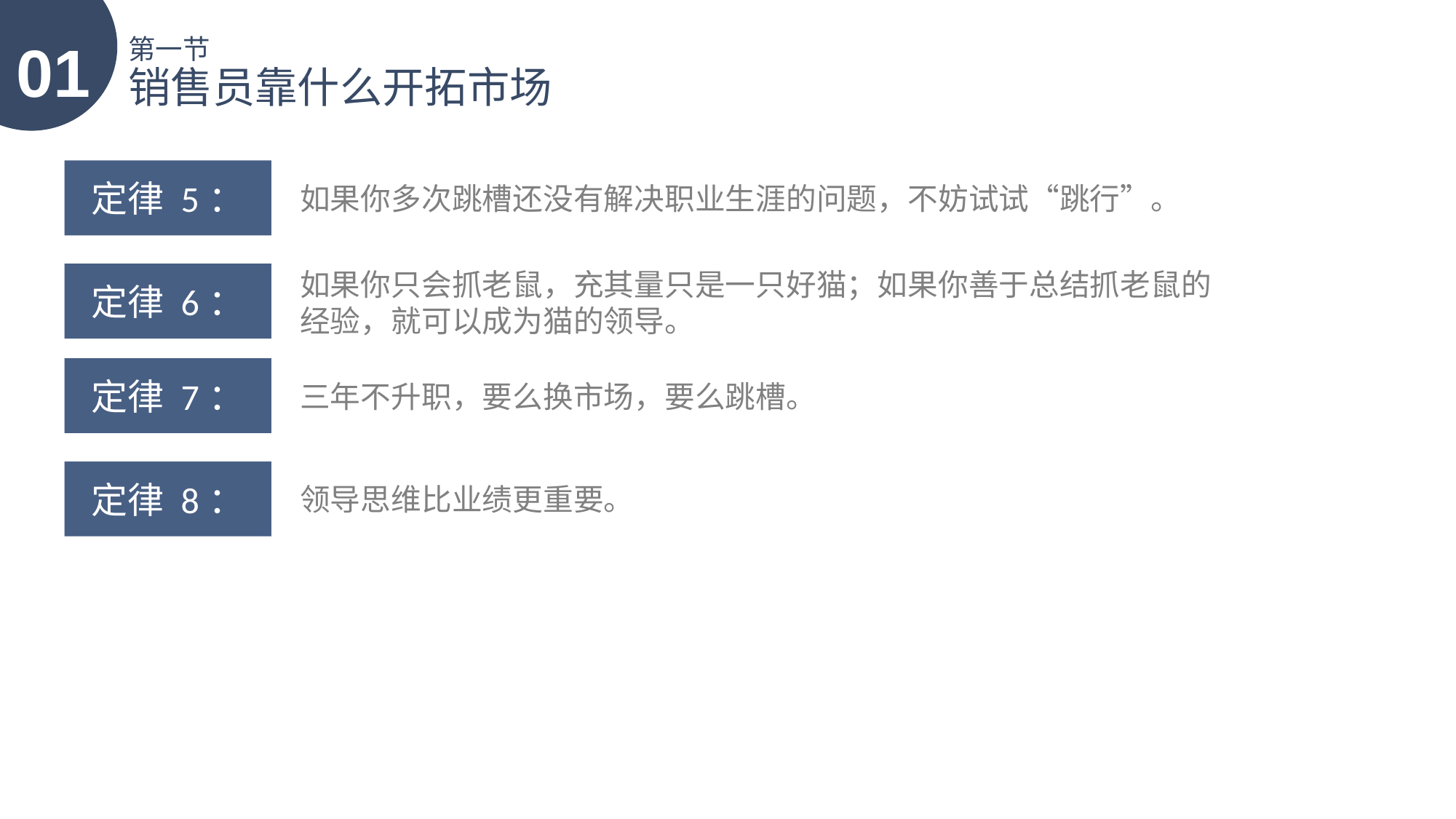

01
第一节
销售员靠什么开拓市场
定律 5：
如果你多次跳槽还没有解决职业生涯的问题，不妨试试“跳行”。
如果你只会抓老鼠，充其量只是一只好猫；如果你善于总结抓老鼠的经验，就可以成为猫的领导。
定律 6：
定律 7：
三年不升职，要么换市场，要么跳槽。
定律 8：
领导思维比业绩更重要。